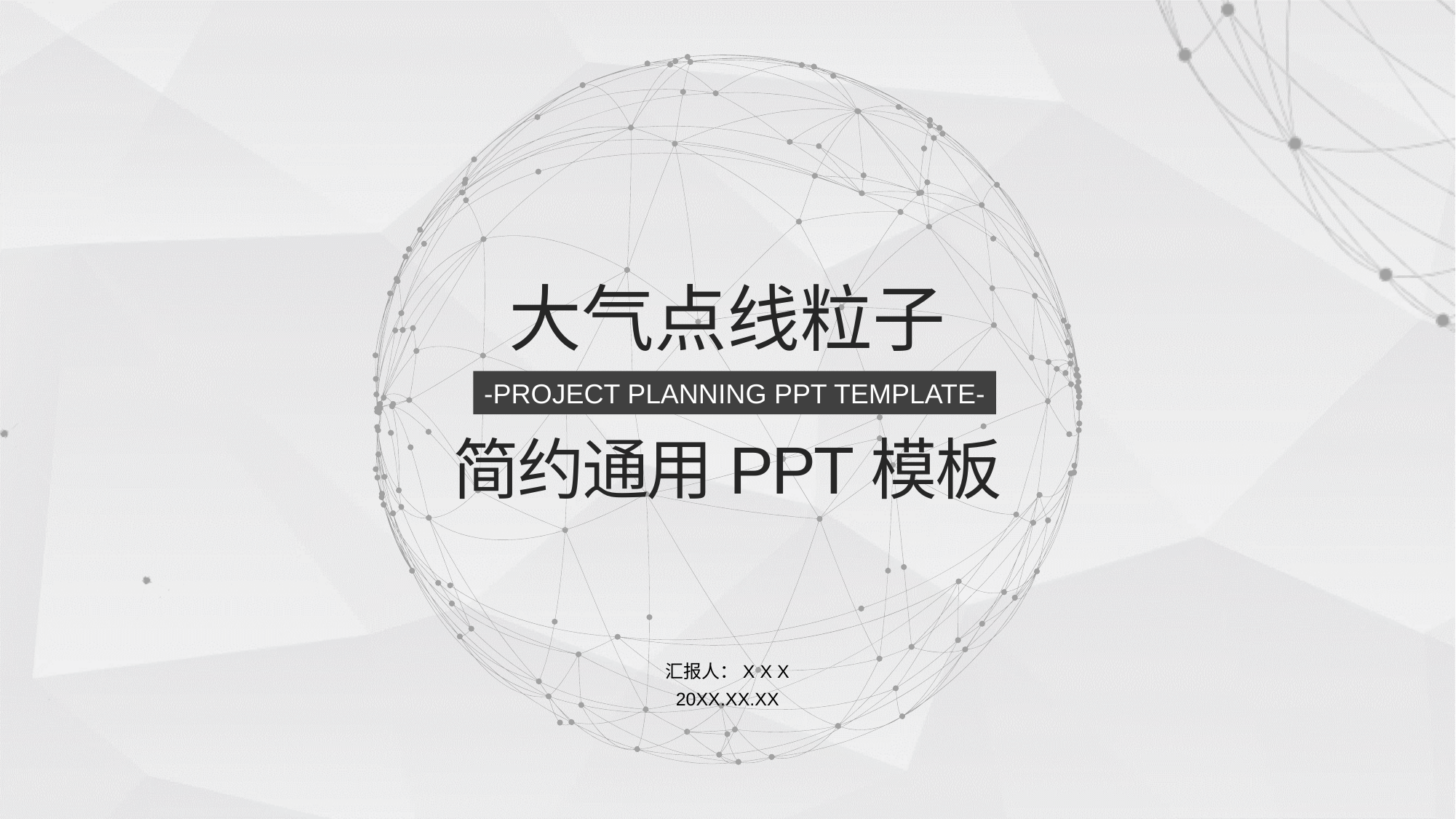

大气点线粒子
-PROJECT PLANNING PPT TEMPLATE-
简约通用PPT模板
汇报人：X X X
20XX.XX.XX